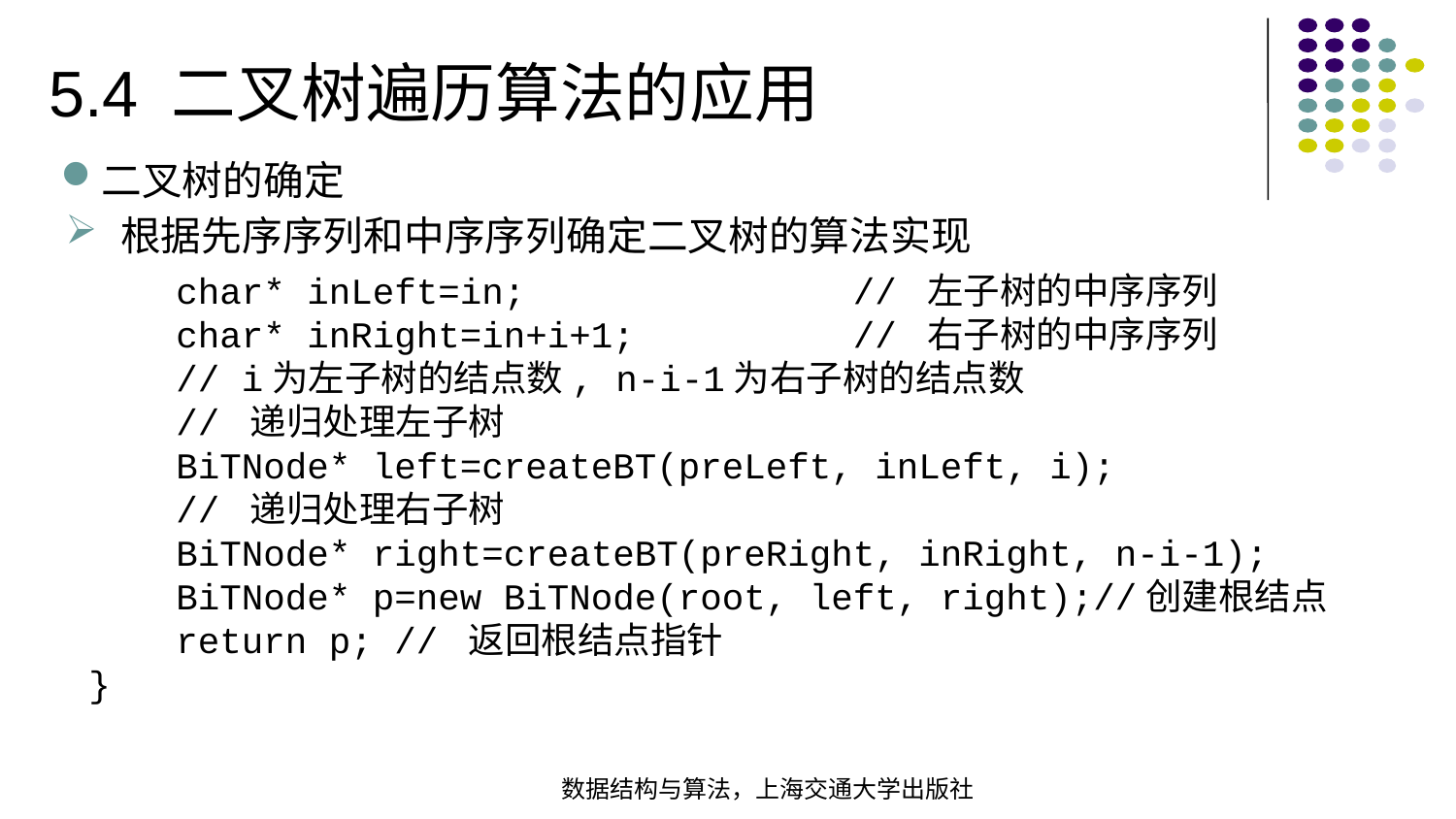

5.4 二叉树遍历算法的应用
二叉树的确定
根据先序序列和中序序列确定二叉树的算法实现
    char* inLeft=in;               // 左子树的中序序列    char* inRight=in+i+1;          // 右子树的中序序列    // i为左子树的结点数, n-i-1为右子树的结点数
    // 递归处理左子树    BiTNode* left=createBT(preLeft, inLeft, i);    // 递归处理右子树
    BiTNode* right=createBT(preRight, inRight, n-i-1);     BiTNode* p=new BiTNode(root, left, right);//创建根结点    return p; // 返回根结点指针
}